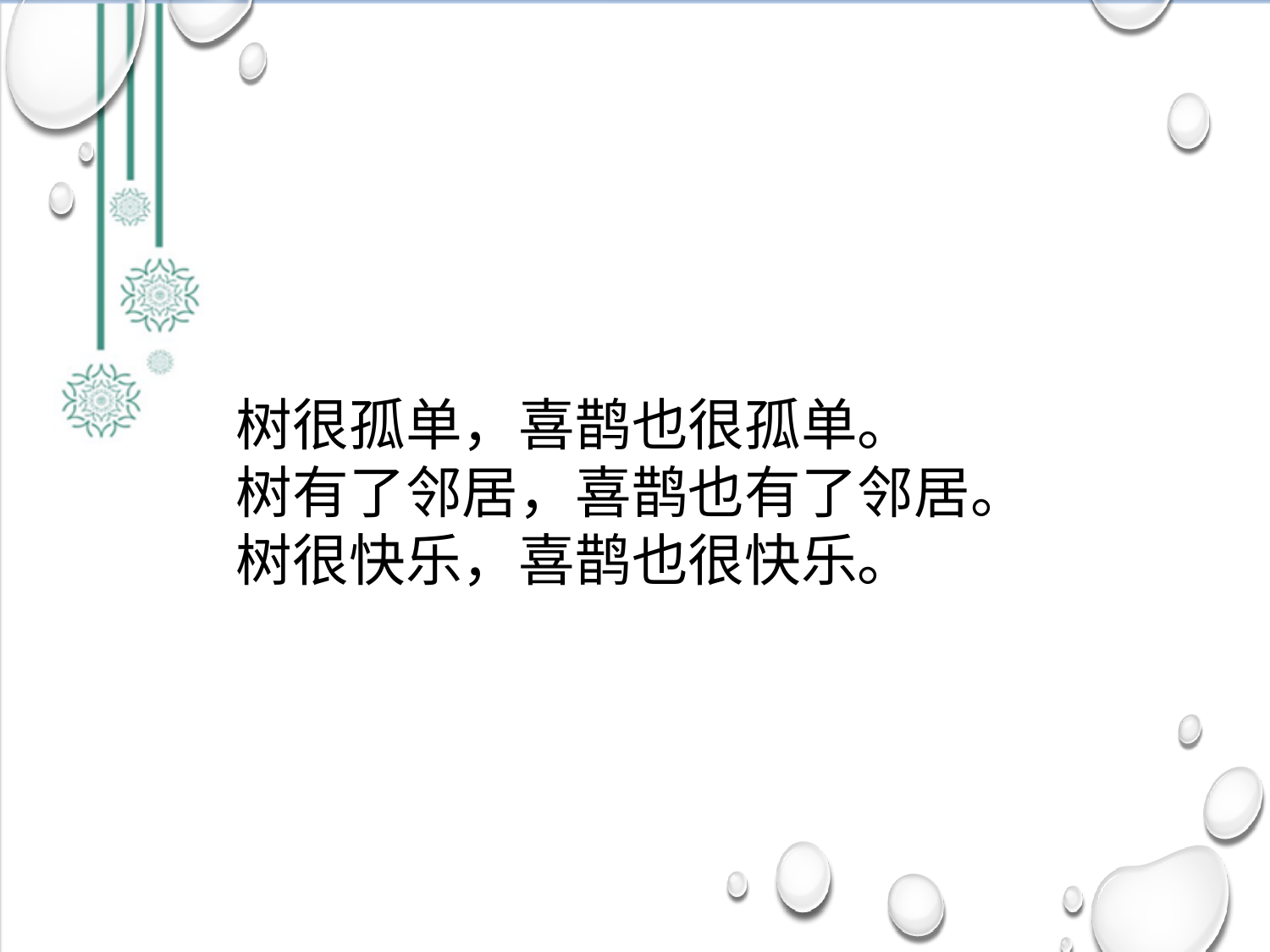

树很孤单，喜鹊也很孤单。
树有了邻居，喜鹊也有了邻居。
树很快乐，喜鹊也很快乐。